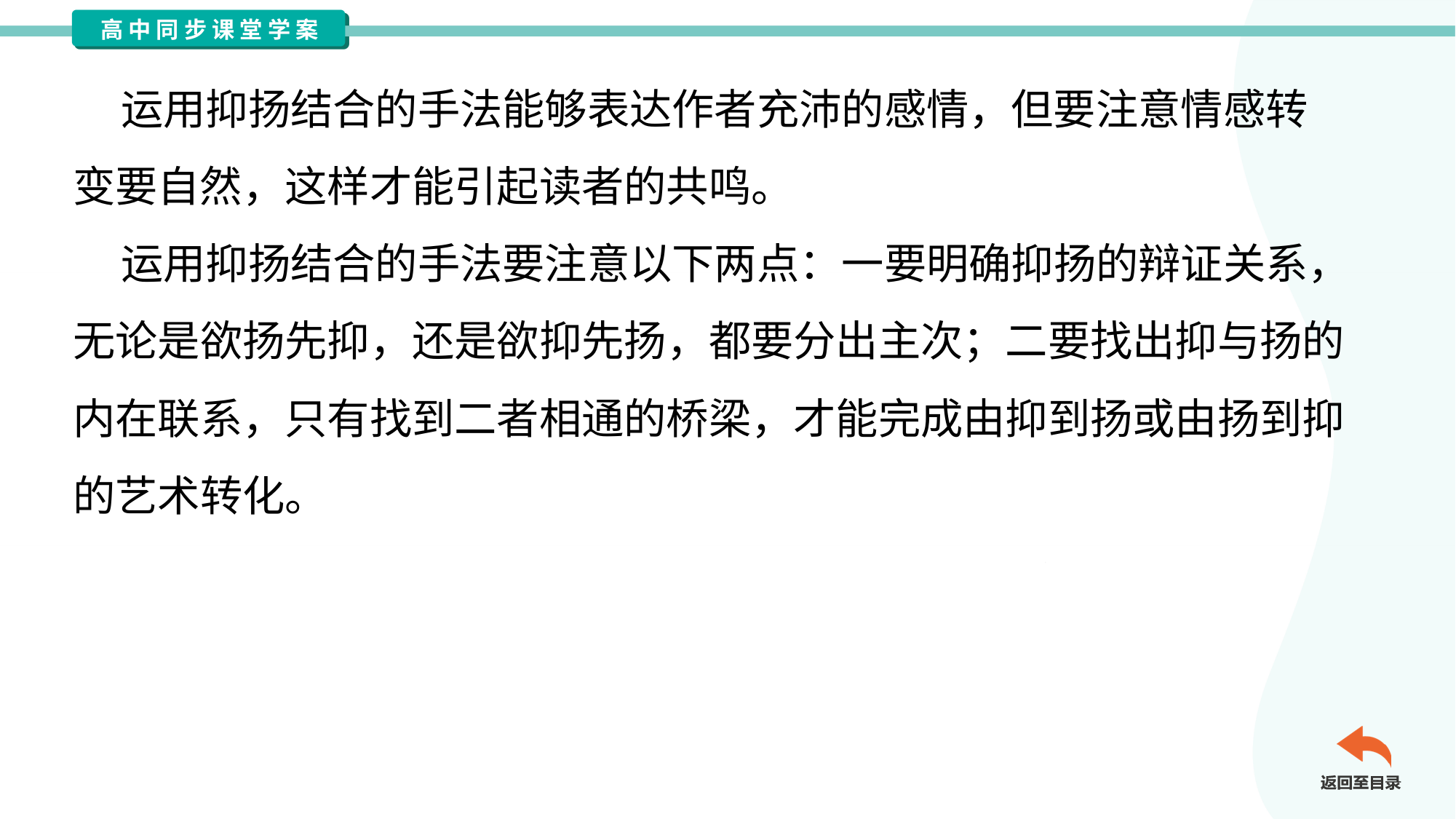

运用抑扬结合的手法能够表达作者充沛的感情，但要注意情感转
变要自然，这样才能引起读者的共鸣。
    运用抑扬结合的手法要注意以下两点：一要明确抑扬的辩证关系，
无论是欲扬先抑，还是欲抑先扬，都要分出主次；二要找出抑与扬的
内在联系，只有找到二者相通的桥梁，才能完成由抑到扬或由扬到抑
的艺术转化。